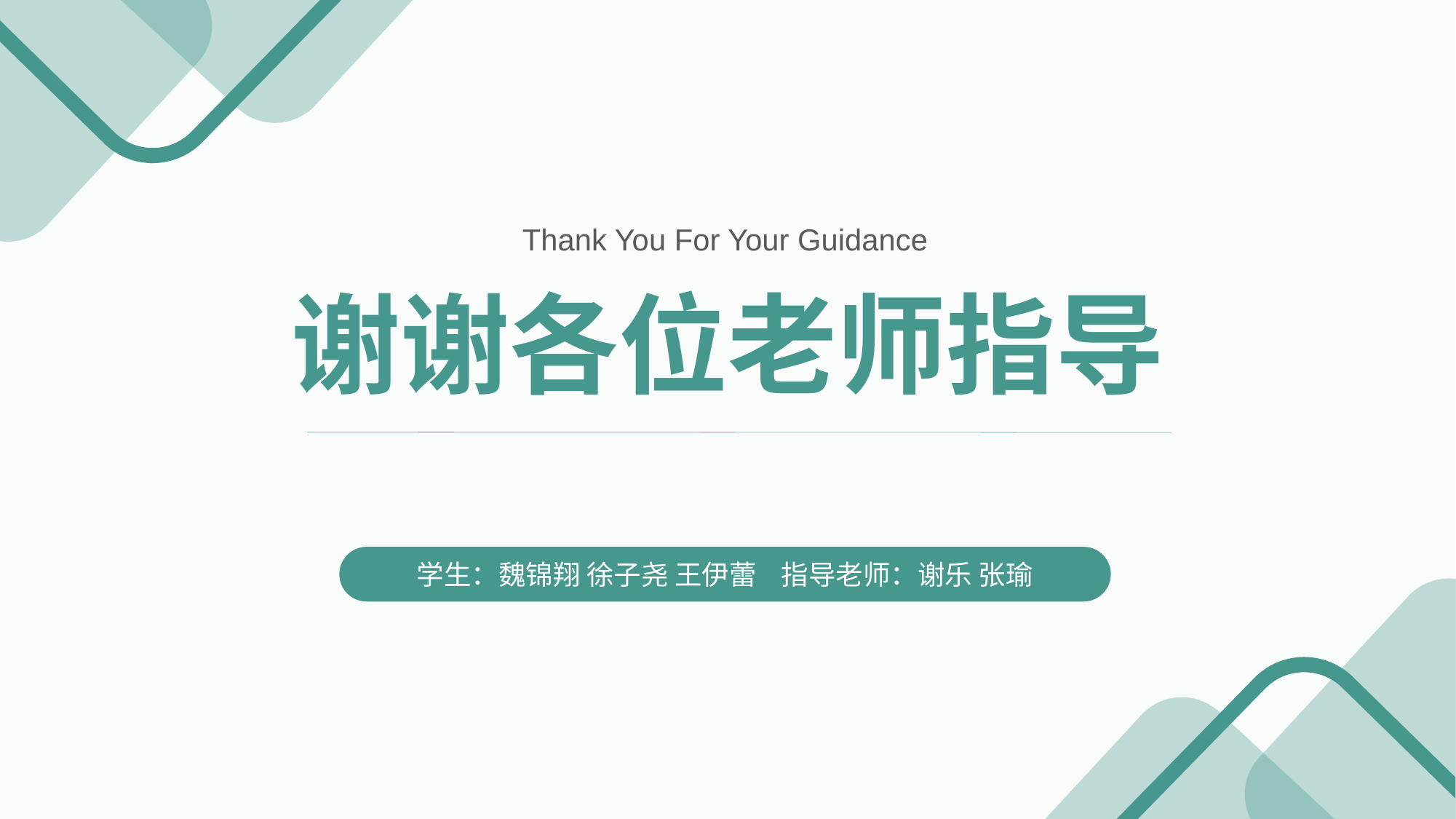

Thank You For Your Guidance
谢谢各位老师指导

学生：魏锦翔 徐子尧 王伊蕾    指导老师：谢乐 张瑜